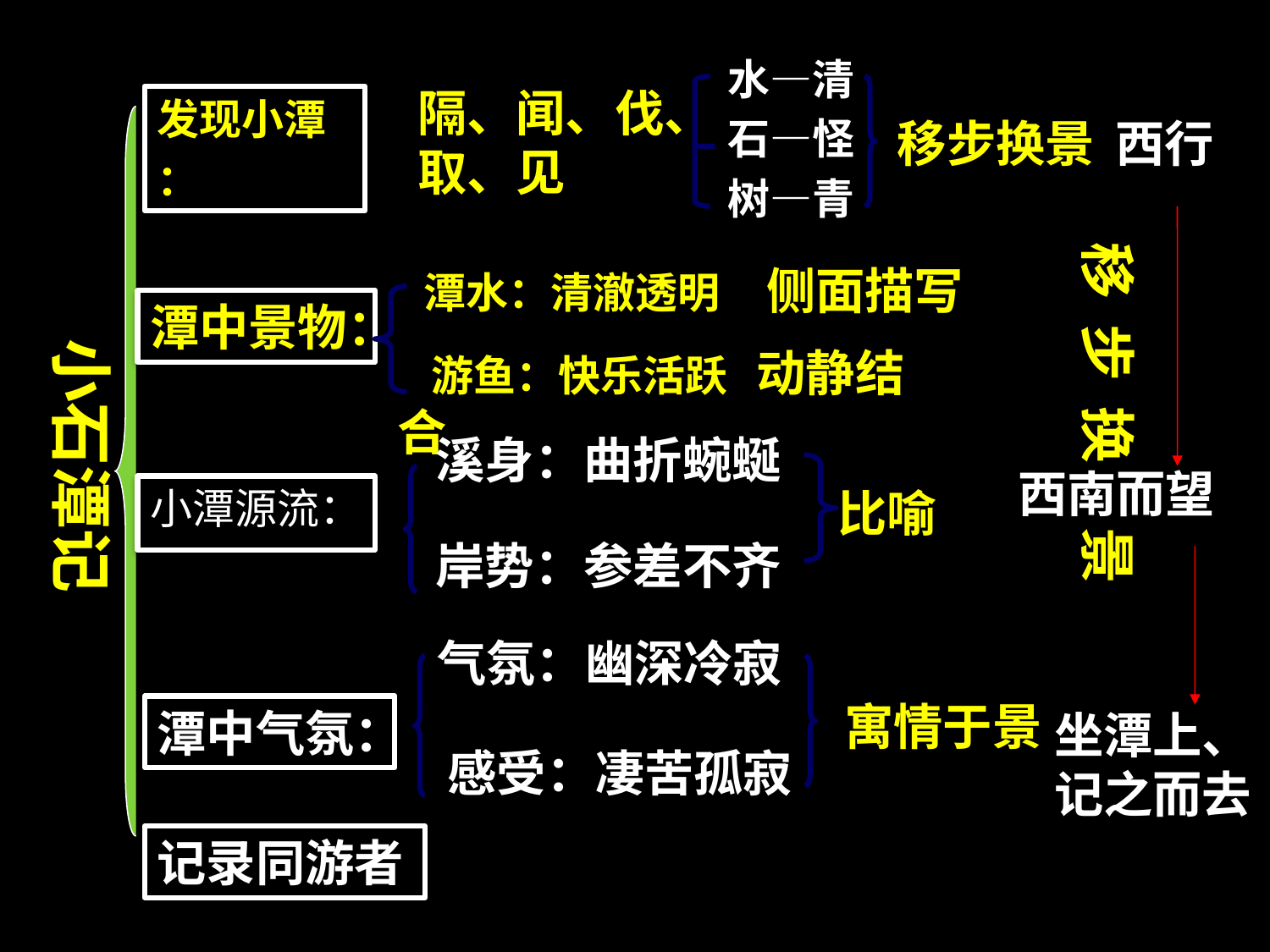

水—清
隔、闻、伐、取、见

发现小潭：

石—怪
移步换景
西行
树—青

移  步  换     景
  侧面描写
 潭水：清澈透明

潭中景物：
小石潭记
  游鱼：快乐活跃   动静结合
溪身：曲折蜿蜒

西南而望

小潭源流：
比喻
岸势：参差不齐

气氛：幽深冷寂

寓情于景
潭中气氛：
坐潭上、记之而去
感受：凄苦孤寂
记录同游者